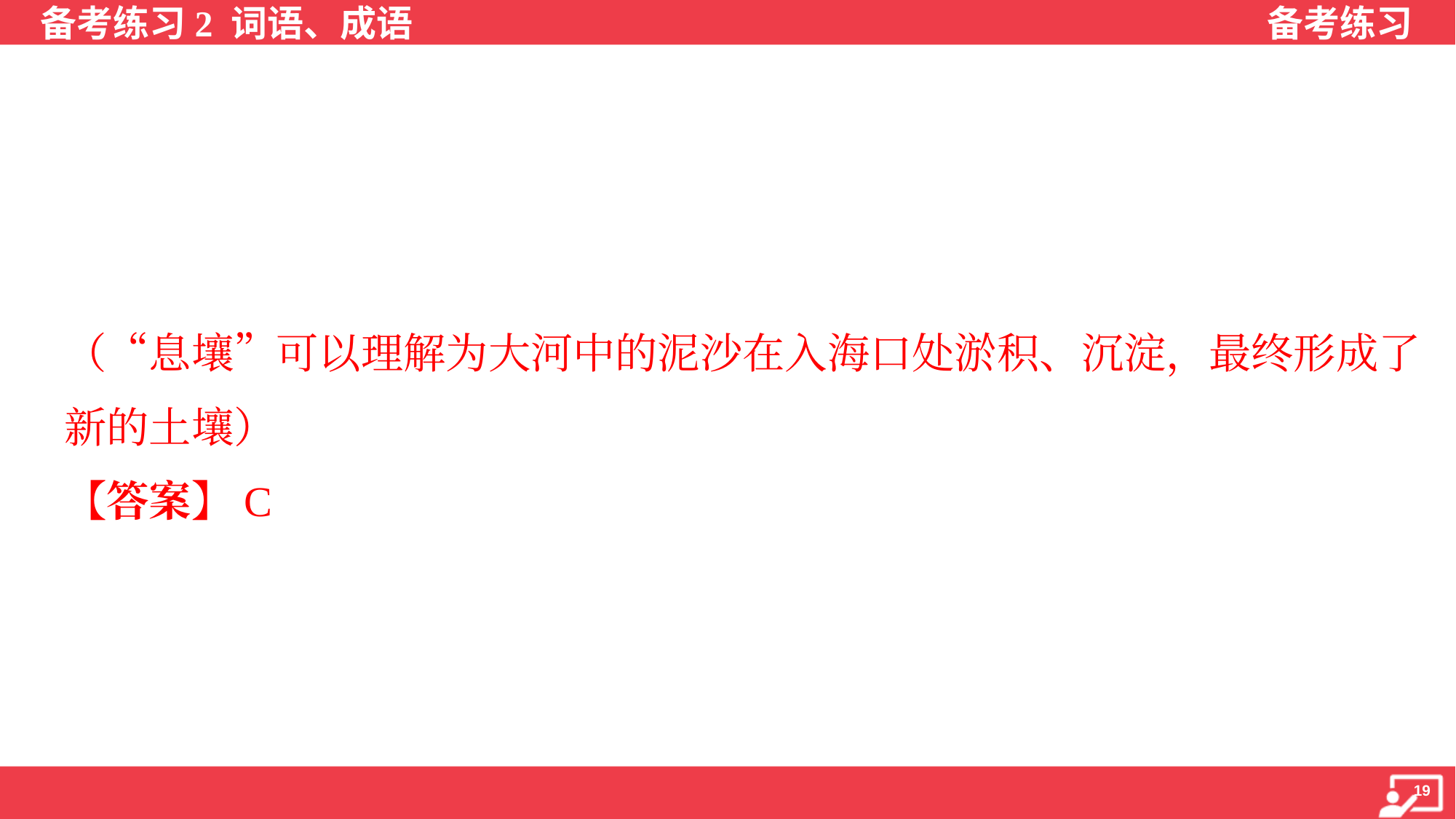

（“息壤”可以理解为大河中的泥沙在入海口处淤积、沉淀，最终形成了
新的土壤）
【答案】C